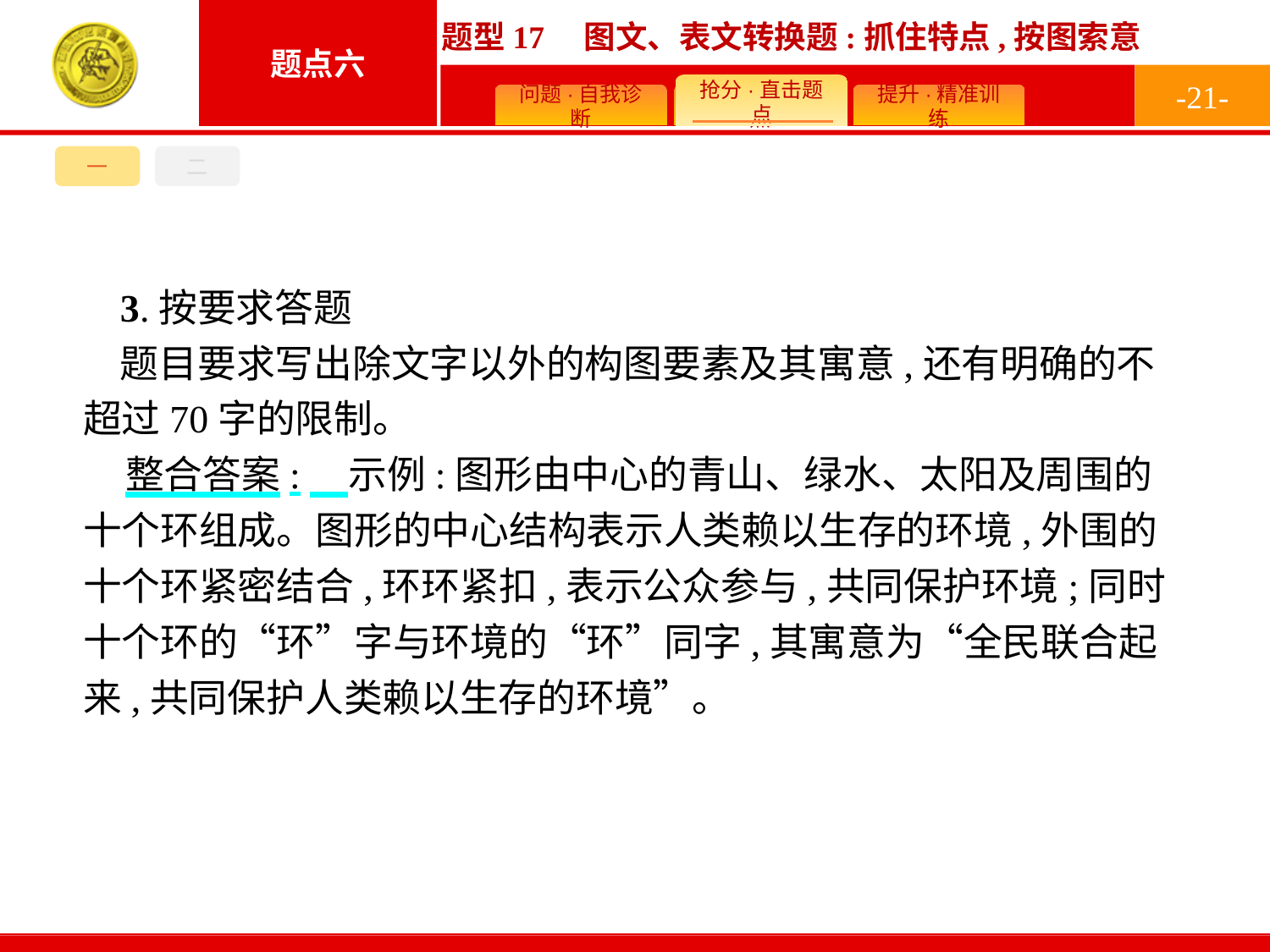

-21-
一
二
3.按要求答题
题目要求写出除文字以外的构图要素及其寓意,还有明确的不超过70字的限制。
整合答案:　示例:图形由中心的青山、绿水、太阳及周围的十个环组成。图形的中心结构表示人类赖以生存的环境,外围的十个环紧密结合,环环紧扣,表示公众参与,共同保护环境;同时十个环的“环”字与环境的“环”同字,其寓意为“全民联合起来,共同保护人类赖以生存的环境”。